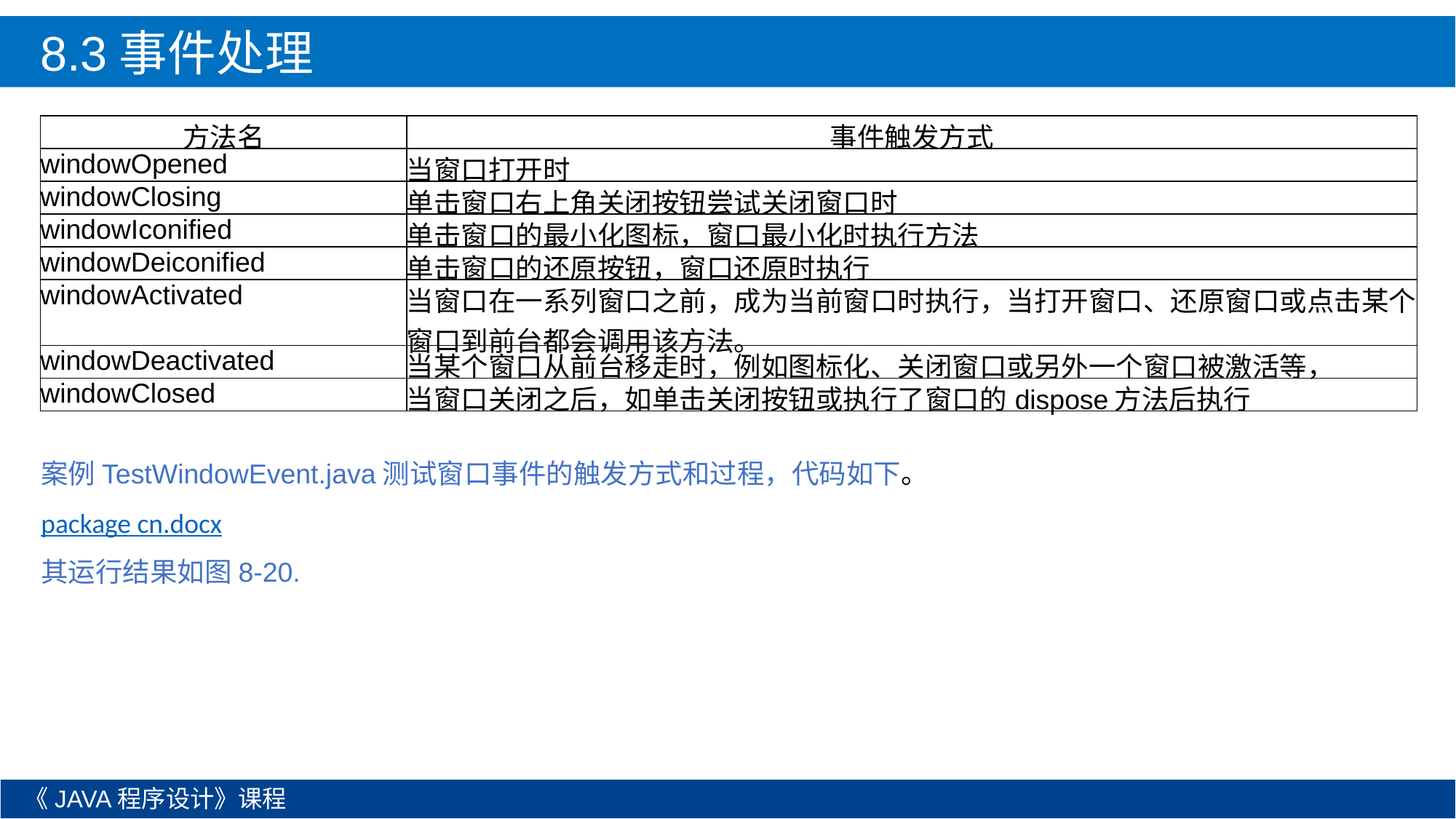

8.3事件处理
8.3事件处理
| 方法名 | 事件触发方式 |
| --- | --- |
| windowOpened | 当窗口打开时 |
| windowClosing | 单击窗口右上角关闭按钮尝试关闭窗口时 |
| windowIconified | 单击窗口的最小化图标，窗口最小化时执行方法 |
| windowDeiconified | 单击窗口的还原按钮，窗口还原时执行 |
| windowActivated | 当窗口在一系列窗口之前，成为当前窗口时执行，当打开窗口、还原窗口或点击某个窗口到前台都会调用该方法。 |
| windowDeactivated | 当某个窗口从前台移走时，例如图标化、关闭窗口或另外一个窗口被激活等， |
| windowClosed | 当窗口关闭之后，如单击关闭按钮或执行了窗口的dispose方法后执行 |
案例TestWindowEvent.java测试窗口事件的触发方式和过程，代码如下。
package cn.docx
其运行结果如图8-20.
《JAVA程序设计》课程